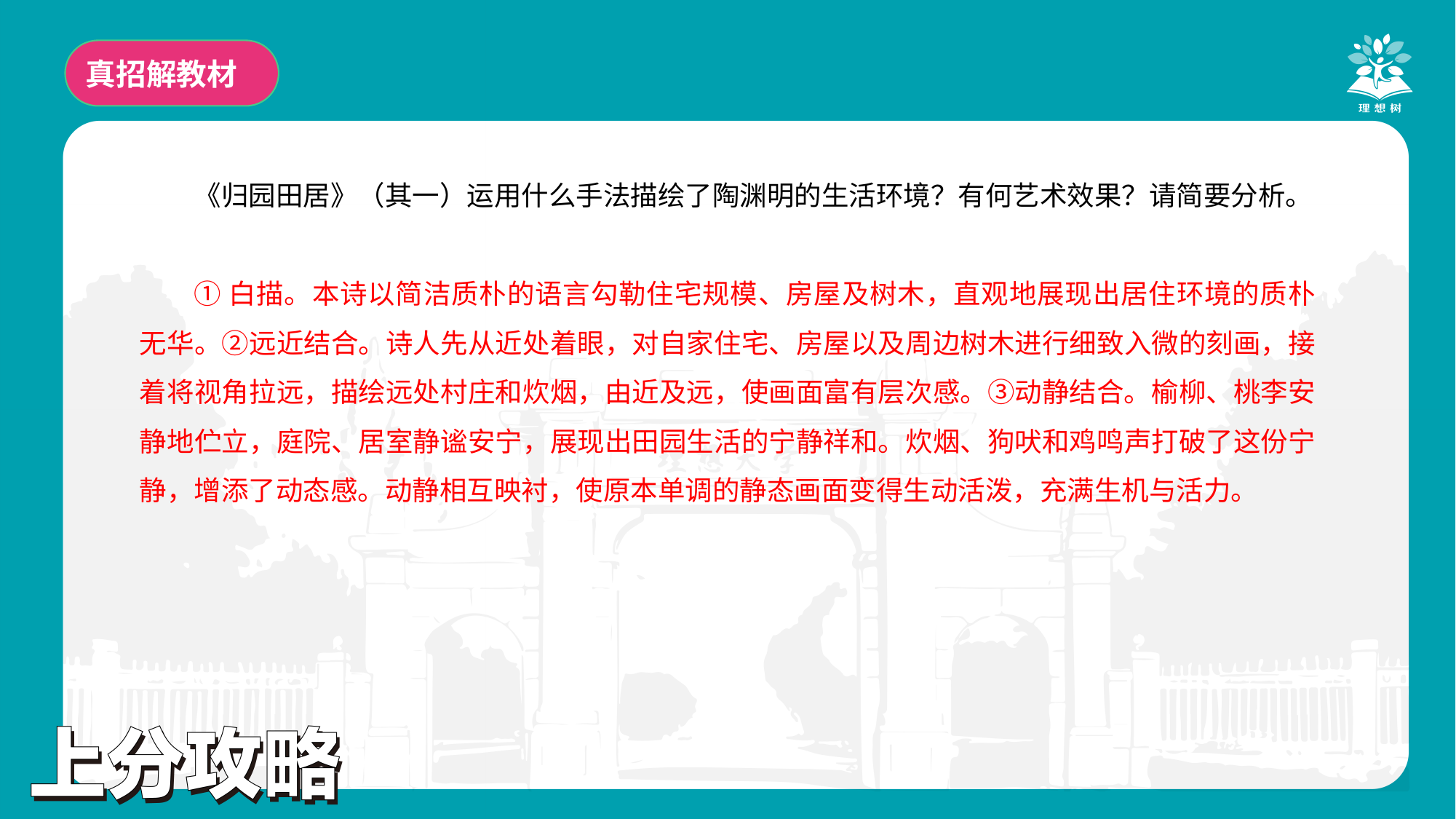

真招解教材
《归园田居》（其一）运用什么手法描绘了陶渊明的生活环境？有何艺术效果？请简要分析。

①白描。本诗以简洁质朴的语言勾勒住宅规模、房屋及树木，直观地展现出居住环境的质朴无华。②远近结合。诗人先从近处着眼，对自家住宅、房屋以及周边树木进行细致入微的刻画，接着将视角拉远，描绘远处村庄和炊烟，由近及远，使画面富有层次感。③动静结合。榆柳、桃李安静地伫立，庭院、居室静谧安宁，展现出田园生活的宁静祥和。炊烟、狗吠和鸡鸣声打破了这份宁静，增添了动态感。动静相互映衬，使原本单调的静态画面变得生动活泼，充满生机与活力。